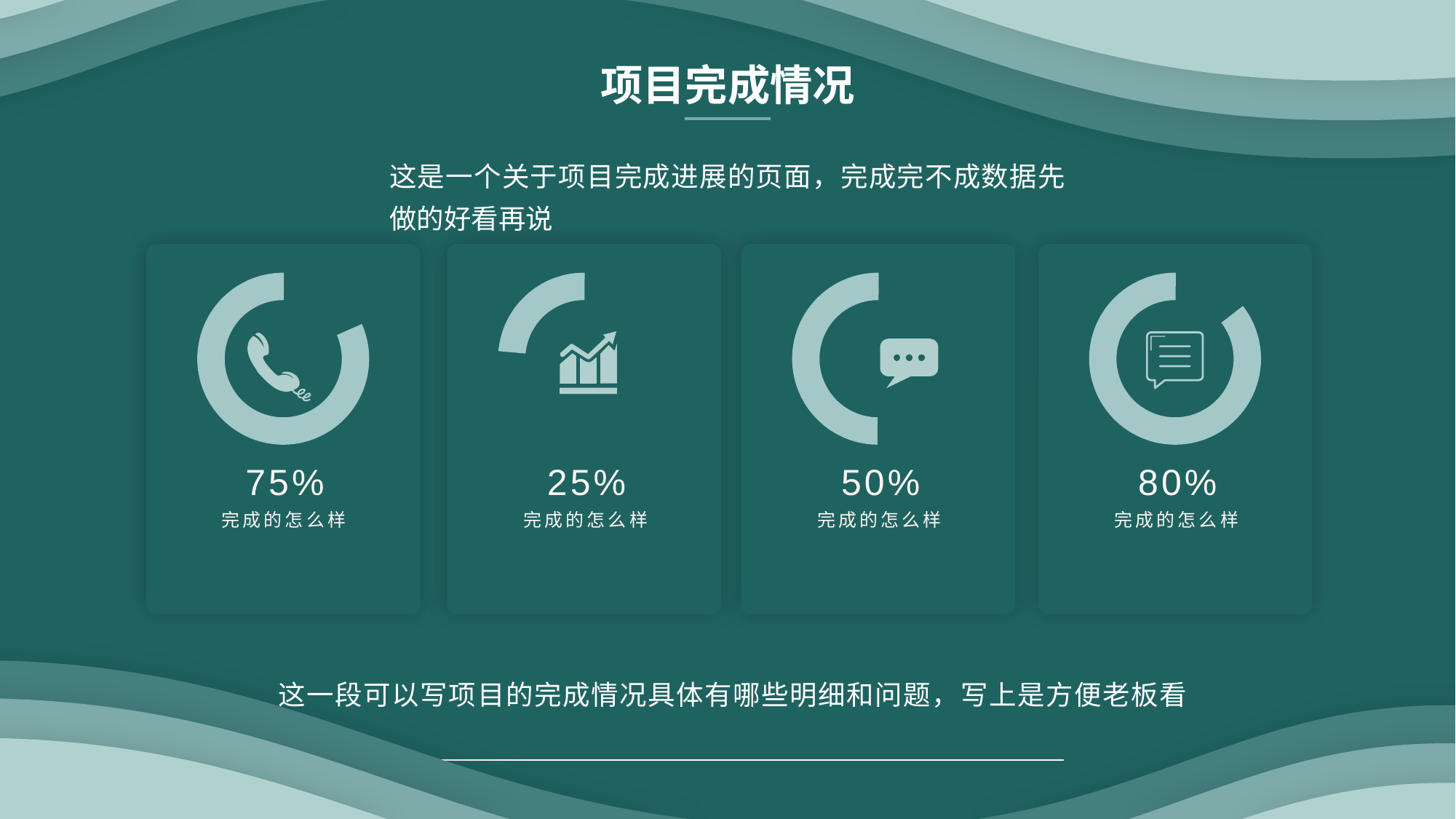

项目完成情况
这是一个关于项目完成进展的页面，完成完不成数据先做的好看再说

75%
25%
50%
80%
完成的怎么样
完成的怎么样
完成的怎么样
完成的怎么样
这一段可以写项目的完成情况具体有哪些明细和问题，写上是方便老板看PPT